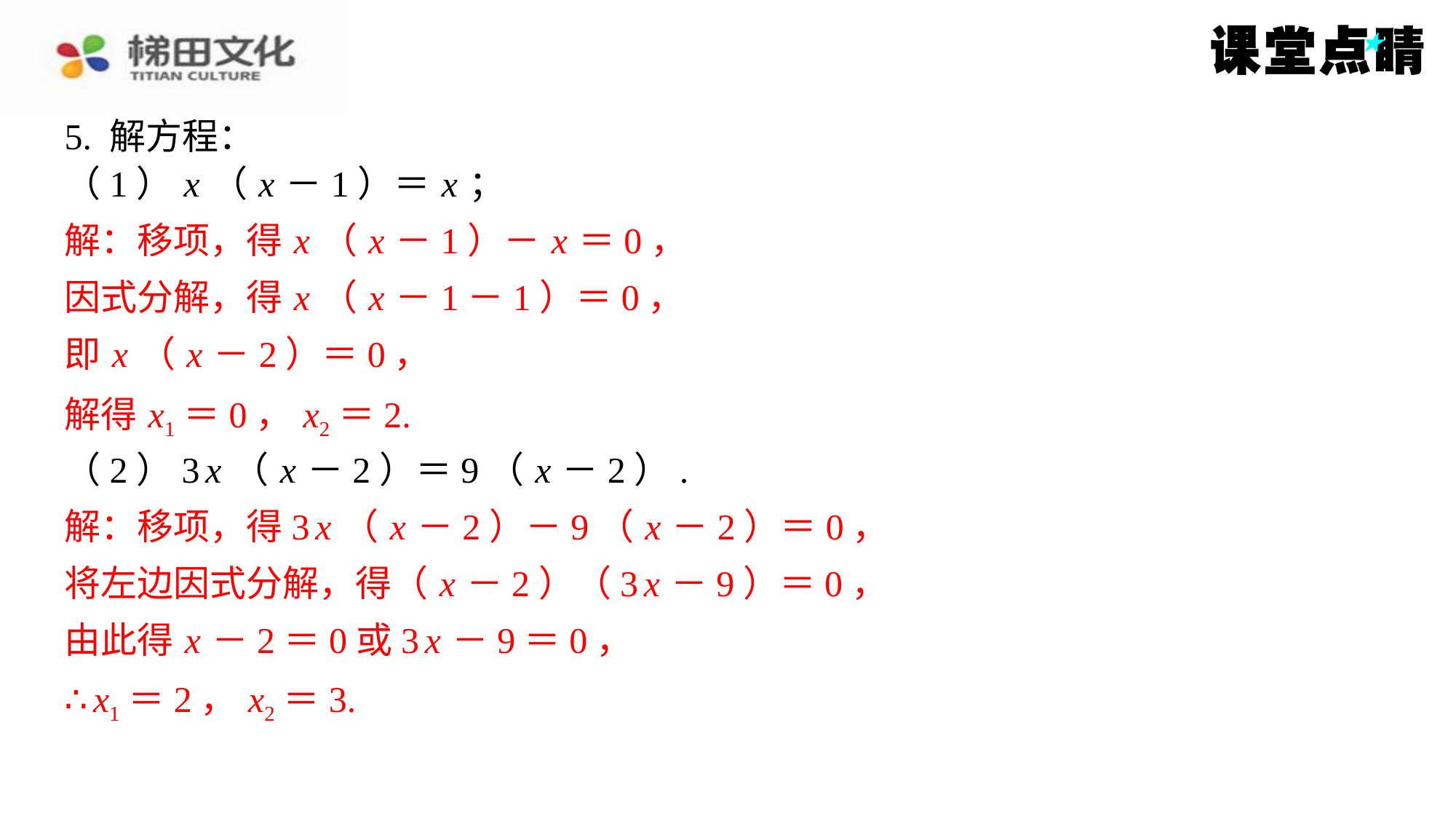

5. 解方程：
（1） x （ x －1）＝ x ；
解：移项，得 x （ x －1）－ x ＝0，
解：移项，得 x （ x －1）－ x ＝0，
因式分解，得 x （ x －1－1）＝0，
即 x （ x －2）＝0，
因式分解，得 x （ x －1－1）＝0，
即 x （ x －2）＝0，
解得 x1＝0， x2＝2.
解得 x1＝0， x2＝2.
（2）3 x （ x －2）＝9（ x －2）.
解：移项，得3 x （ x －2）－9（ x －2）＝0，
解：移项，得3 x （ x －2）－9（ x －2）＝0，
将左边因式分解，得（ x －2）（3 x －9）＝0，
由此得 x －2＝0或3 x －9＝0，
∴ x1＝2， x2＝3.
将左边因式分解，得（ x －2）（3 x －9）＝0，
由此得 x －2＝0或3 x －9＝0，
∴ x1＝2， x2＝3.